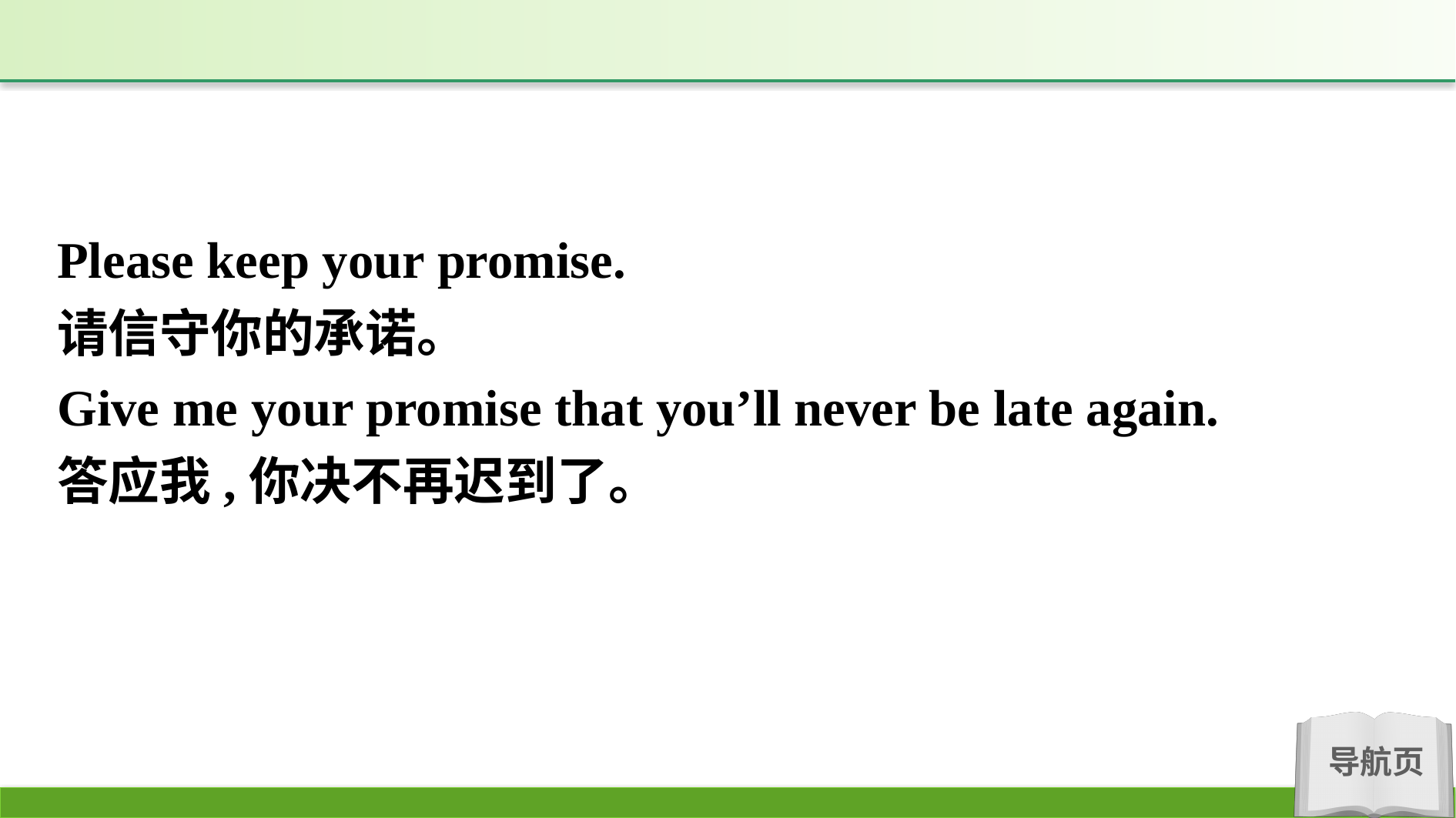

Please keep your promise.
请信守你的承诺。
Give me your promise that you’ll never be late again.
答应我,你决不再迟到了。